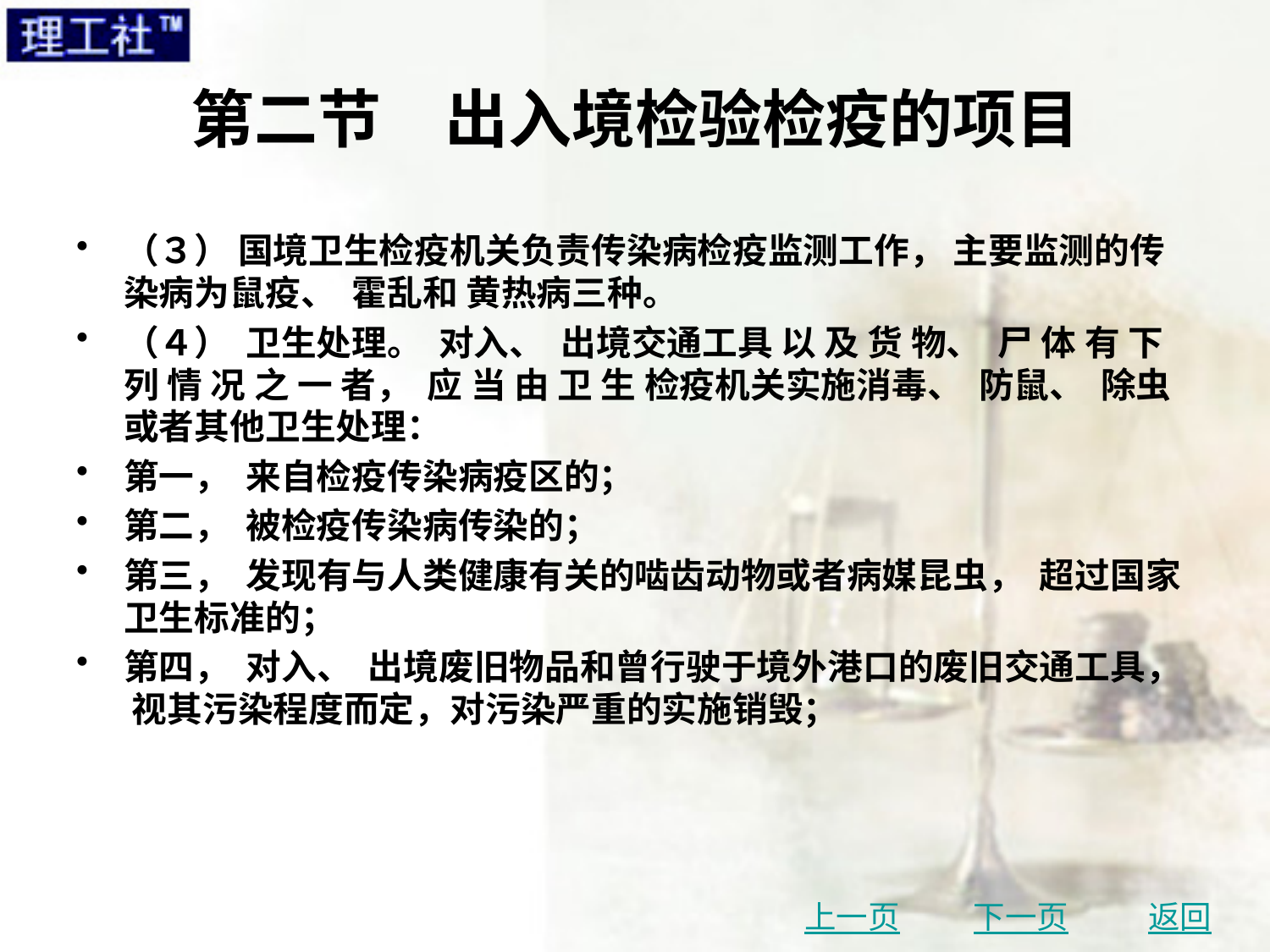

# 第二节　出入境检验检疫的项目
（３） 国境卫生检疫机关负责传染病检疫监测工作， 主要监测的传染病为鼠疫、  霍乱和 黄热病三种。
（４）  卫生处理。  对入、  出境交通工具 以 及 货 物、  尸 体 有 下 列 情 况 之 一 者，  应 当 由 卫 生 检疫机关实施消毒、  防鼠、  除虫或者其他卫生处理：
第一，  来自检疫传染病疫区的；
第二，  被检疫传染病传染的；
第三，  发现有与人类健康有关的啮齿动物或者病媒昆虫，  超过国家卫生标准的；
第四，  对入、  出境废旧物品和曾行驶于境外港口的废旧交通工具，   视其污染程度而定，对污染严重的实施销毁；

上一页
下一页
返回